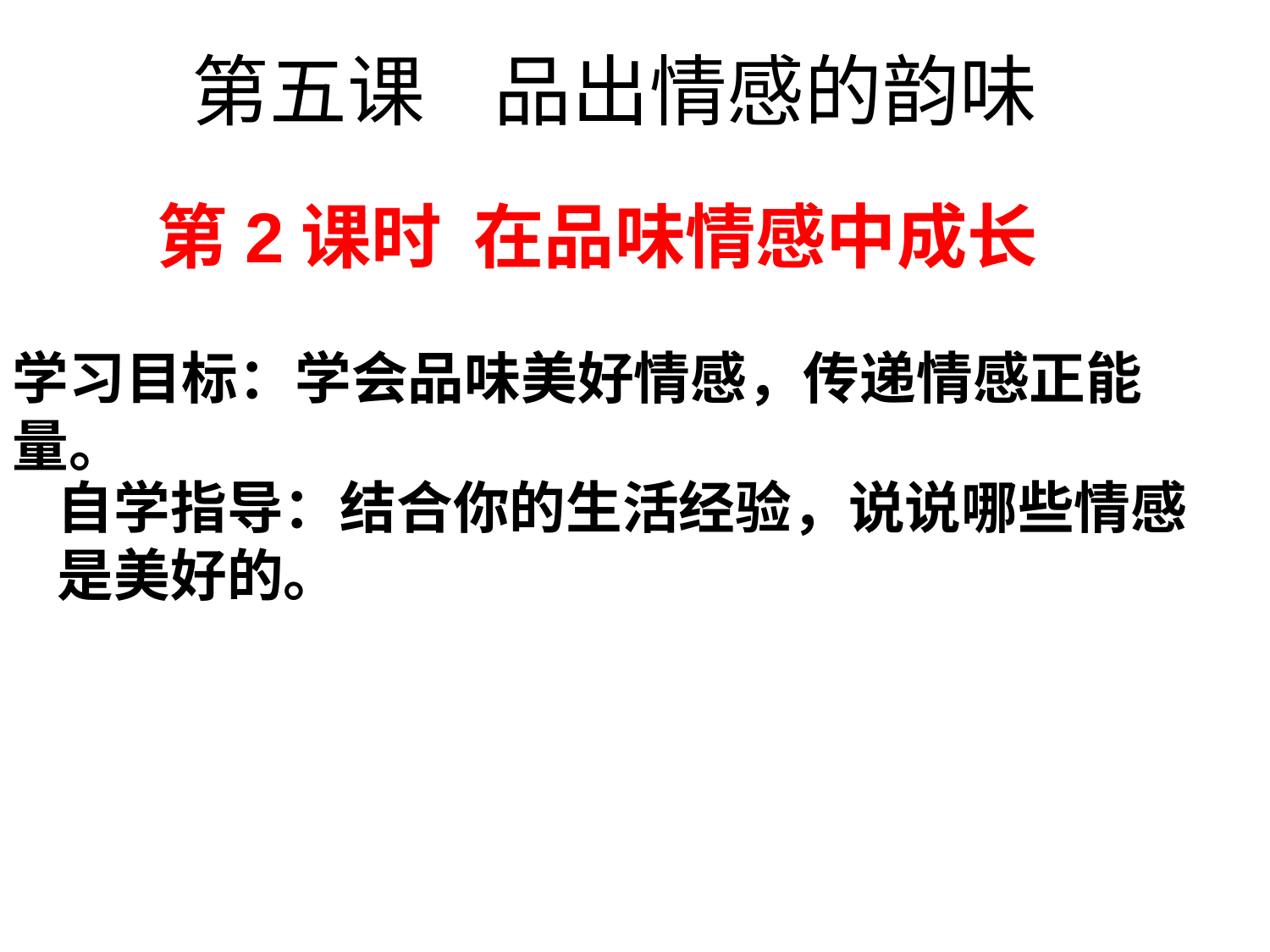

第五课    品出情感的韵味

第2课时  在品味情感中成长
学习目标：学会品味美好情感，传递情感正能量。
自学指导：结合你的生活经验，说说哪些情感是美好的。